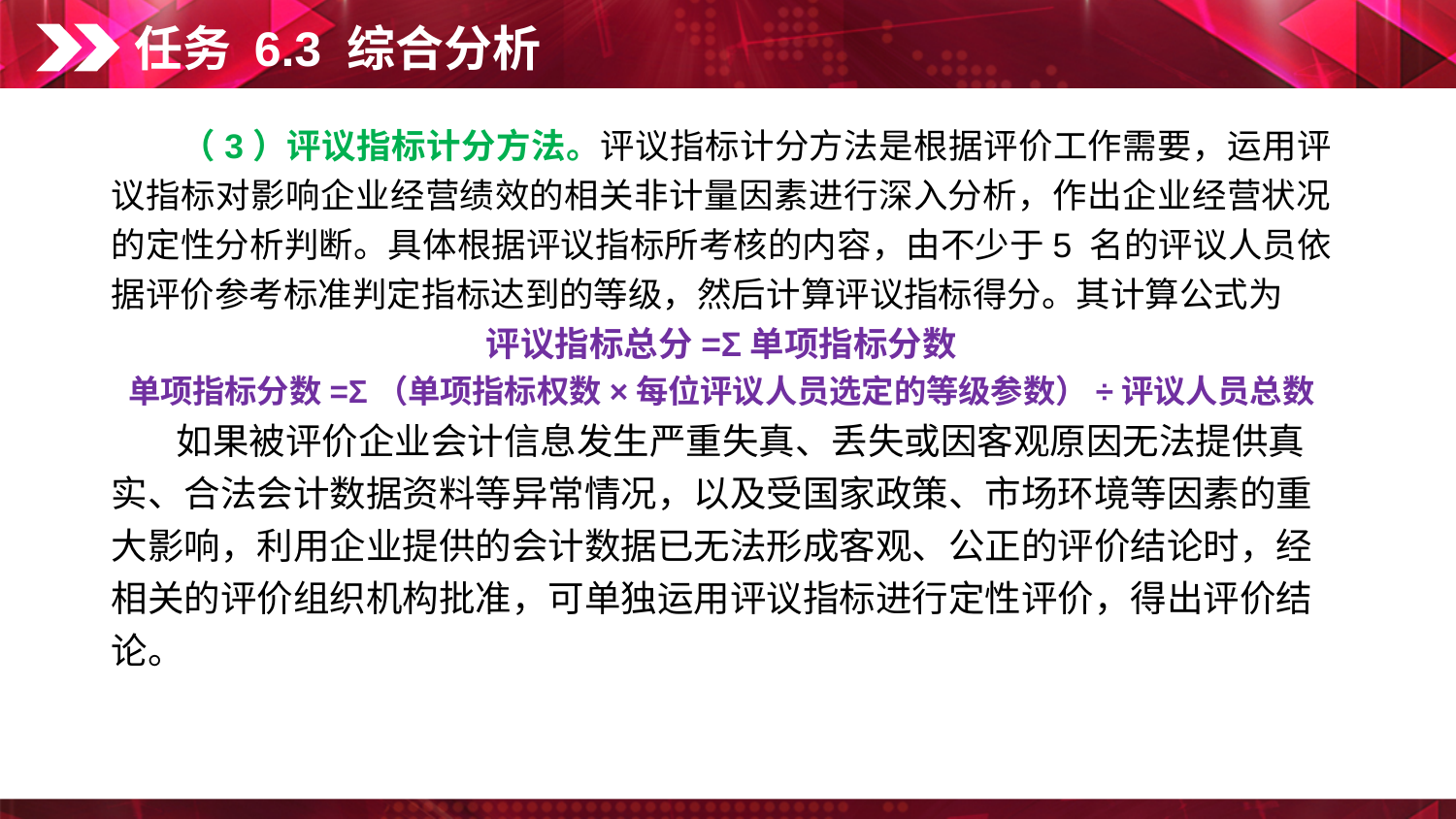

任务 6.3 综合分析

　　（3）评议指标计分方法。评议指标计分方法是根据评价工作需要，运用评议指标对影响企业经营绩效的相关非计量因素进行深入分析，作出企业经营状况的定性分析判断。具体根据评议指标所考核的内容，由不少于5 名的评议人员依据评价参考标准判定指标达到的等级，然后计算评议指标得分。其计算公式为
评议指标总分=Σ单项指标分数
单项指标分数=Σ（单项指标权数×每位评议人员选定的等级参数）÷评议人员总数
　　如果被评价企业会计信息发生严重失真、丢失或因客观原因无法提供真实、合法会计数据资料等异常情况，以及受国家政策、市场环境等因素的重大影响，利用企业提供的会计数据已无法形成客观、公正的评价结论时，经相关的评价组织机构批准，可单独运用评议指标进行定性评价，得出评价结论。